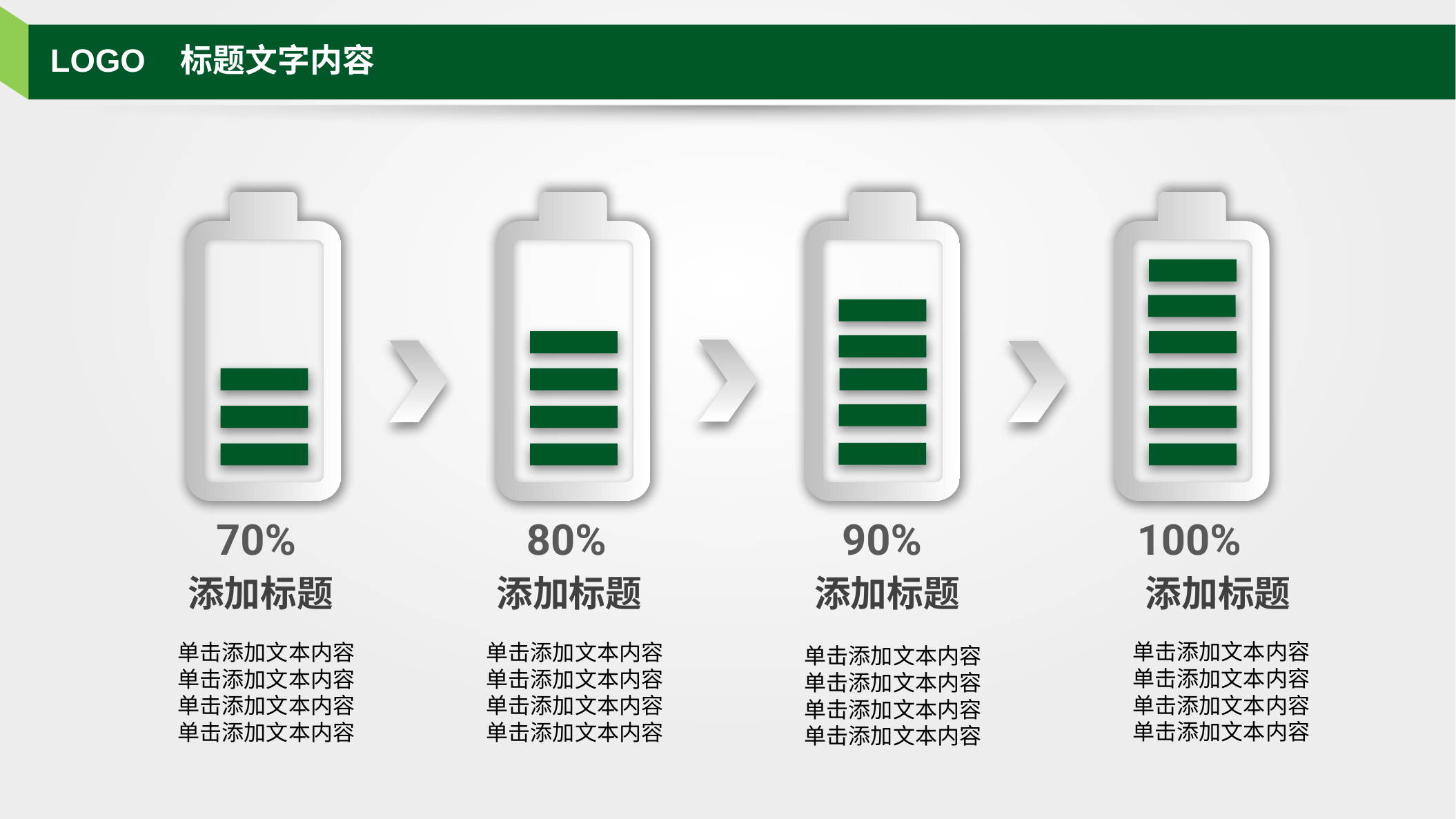

LOGO   标题文字内容

90%
70%
80%
100%
添加标题
添加标题
添加标题
添加标题
单击添加文本内容
单击添加文本内容
单击添加文本内容
单击添加文本内容
单击添加文本内容
单击添加文本内容
单击添加文本内容
单击添加文本内容
单击添加文本内容
单击添加文本内容
单击添加文本内容
单击添加文本内容
单击添加文本内容
单击添加文本内容
单击添加文本内容
单击添加文本内容